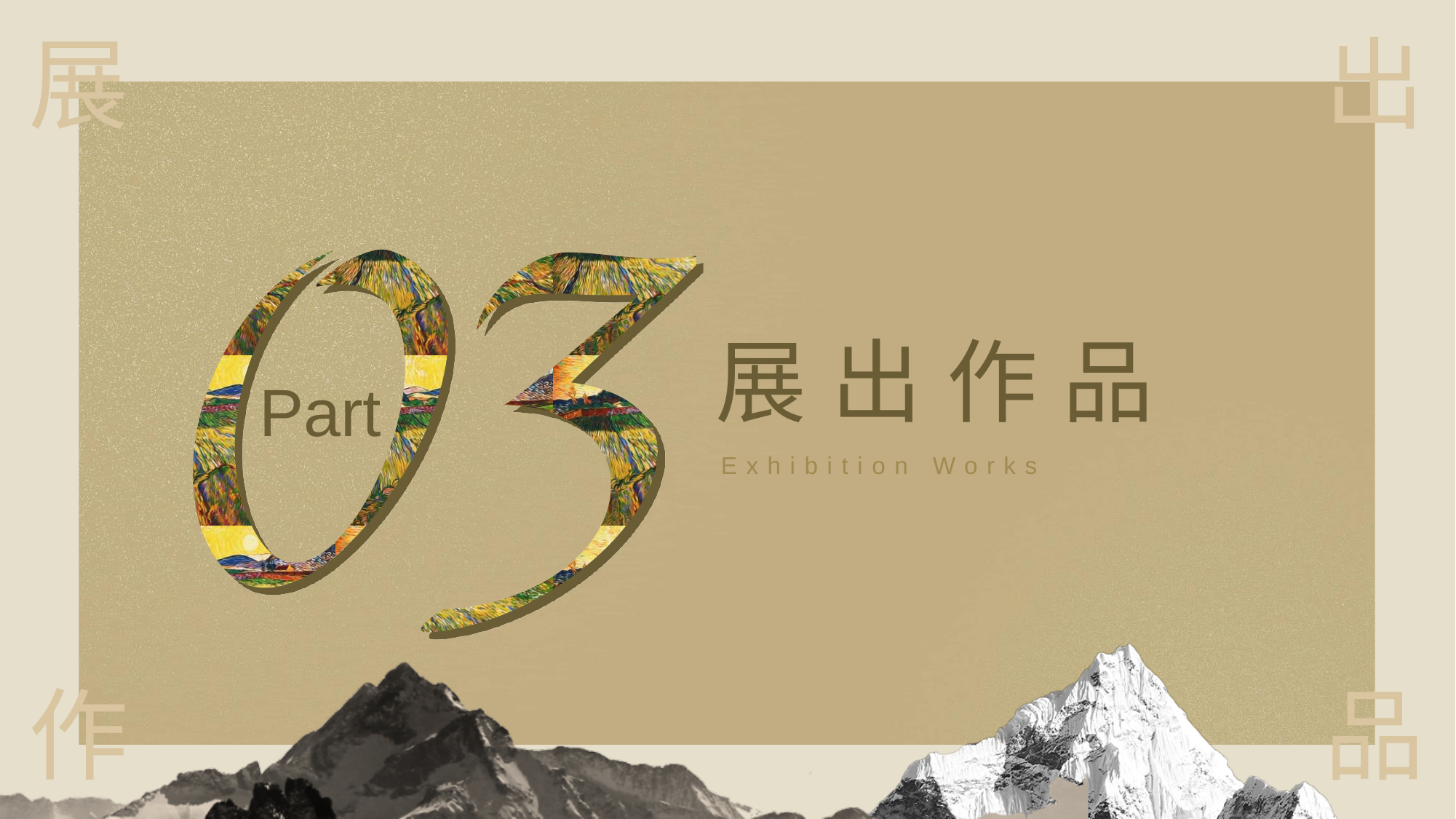

展
出

展
出
作
品
Part
Exhibition Works
作
品